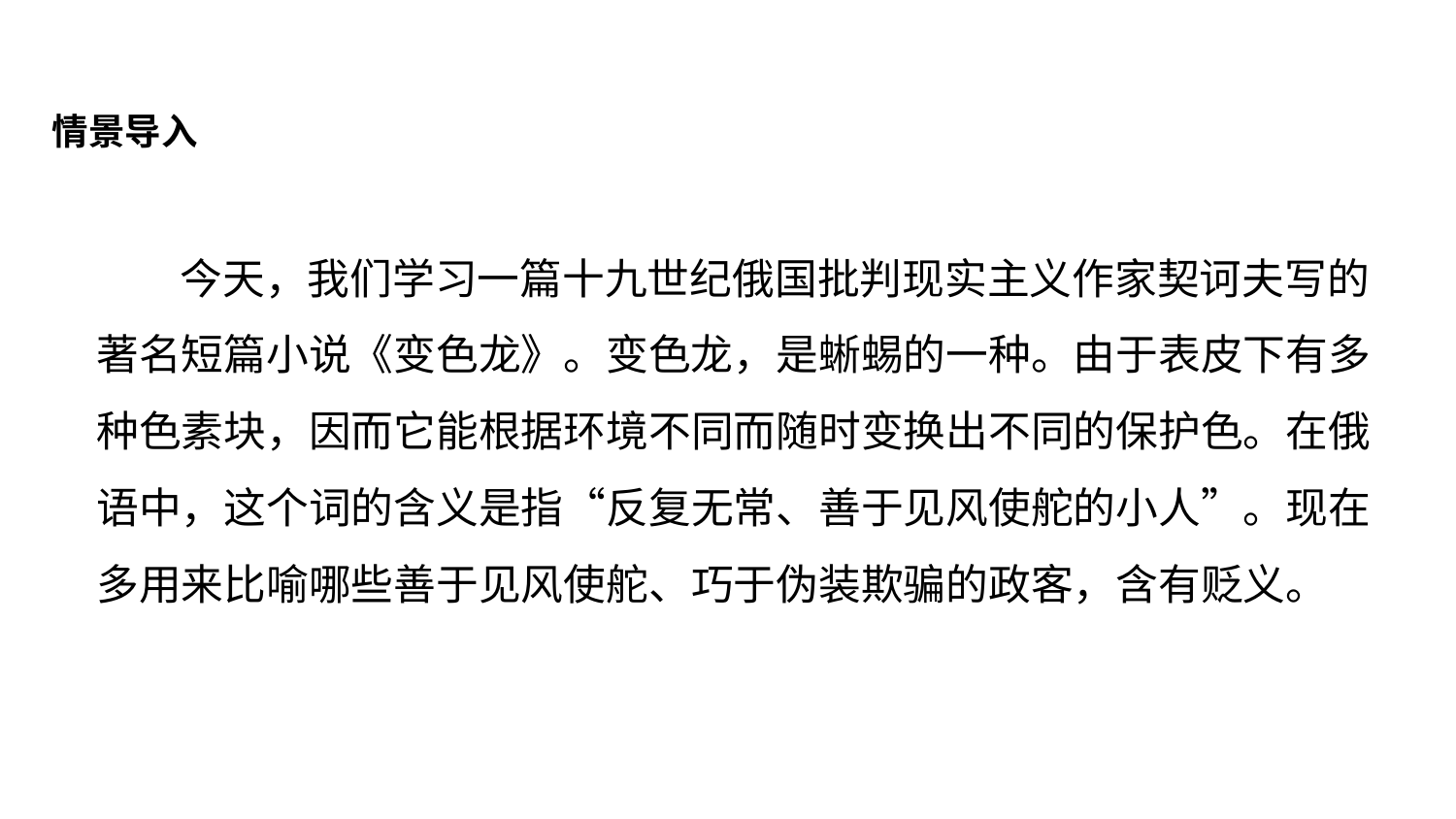

https://www.ypppt.com/
情景导入
  今天，我们学习一篇十九世纪俄国批判现实主义作家契诃夫写的著名短篇小说《变色龙》。变色龙，是蜥蜴的一种。由于表皮下有多种色素块，因而它能根据环境不同而随时变换出不同的保护色。在俄语中，这个词的含义是指“反复无常、善于见风使舵的小人”。现在多用来比喻哪些善于见风使舵、巧于伪装欺骗的政客，含有贬义。